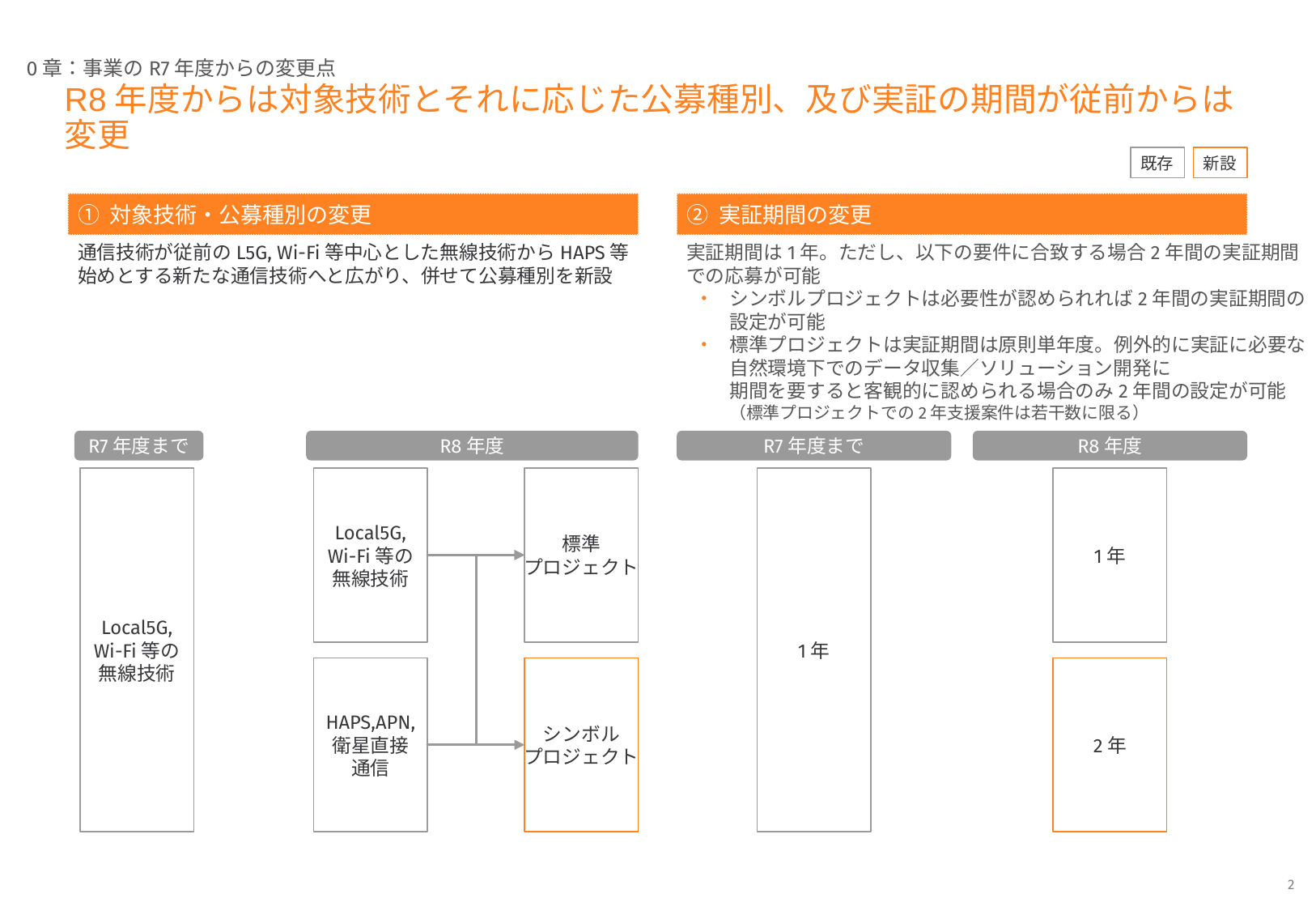

0章：事業のR7年度からの変更点
# R8年度からは対象技術とそれに応じた公募種別、及び実証の期間が従前からは変更
既存
新設
① 対象技術・公募種別の変更
② 実証期間の変更
通信技術が従前のL5G, Wi-Fi等中心とした無線技術からHAPS等
始めとする新たな通信技術へと広がり、併せて公募種別を新設
実証期間は1年。ただし、以下の要件に合致する場合2年間の実証期間
での応募が可能
シンボルプロジェクトは必要性が認められれば2年間の実証期間の
設定が可能
標準プロジェクトは実証期間は原則単年度。例外的に実証に必要な
自然環境下でのデータ収集／ソリューション開発に
期間を要すると客観的に認められる場合のみ2年間の設定が可能
（標準プロジェクトでの2年支援案件は若干数に限る）
R7年度まで
R8年度
R7年度まで
R8年度
Local5G,
Wi-Fi等の
無線技術
1年
Local5G,
Wi-Fi等の
無線技術
標準
プロジェクト
1年
HAPS,APN,
衛星直接
通信
シンボル
プロジェクト
2年